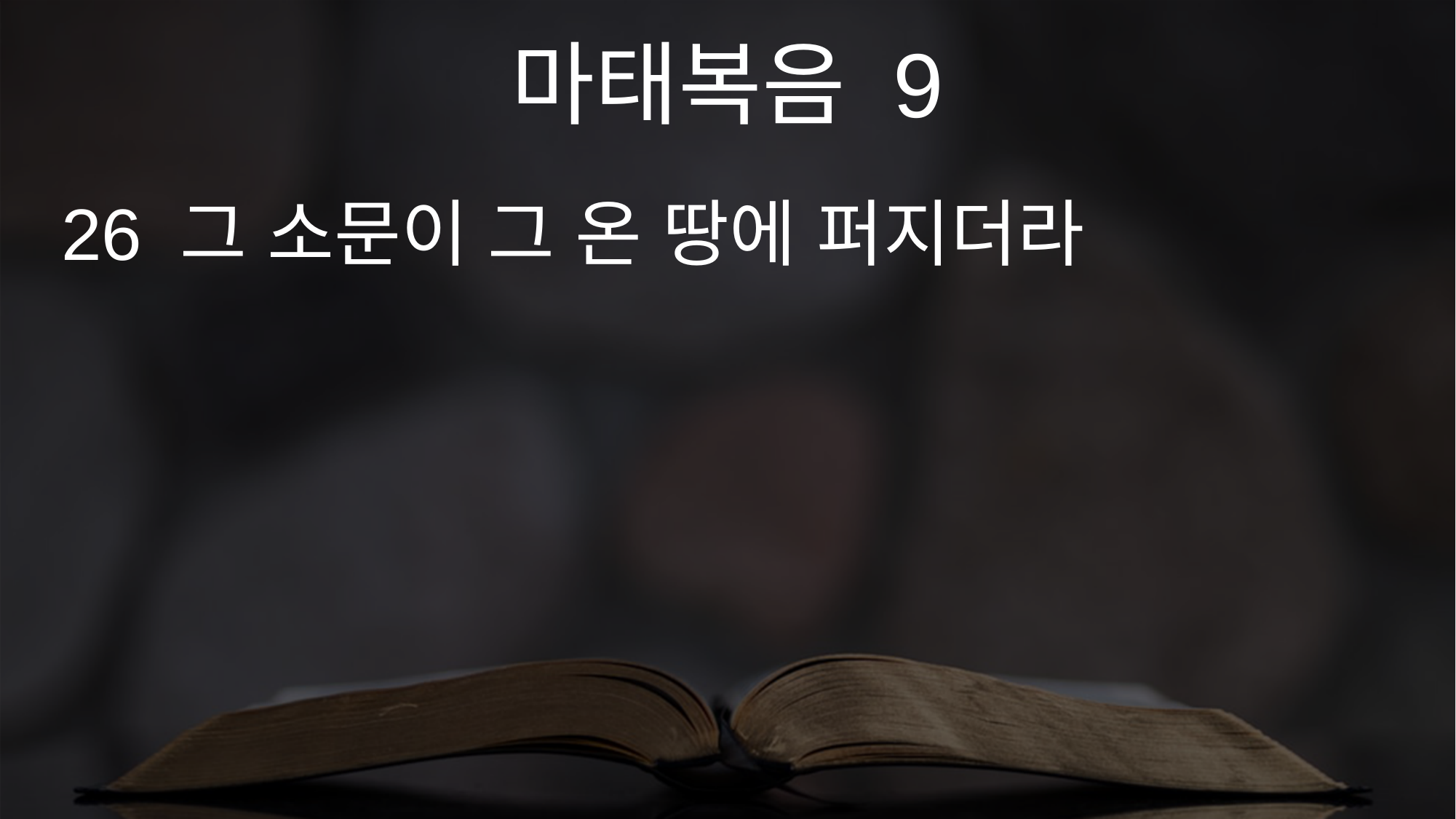

마태복음 9
26 그 소문이 그 온 땅에 퍼지더라